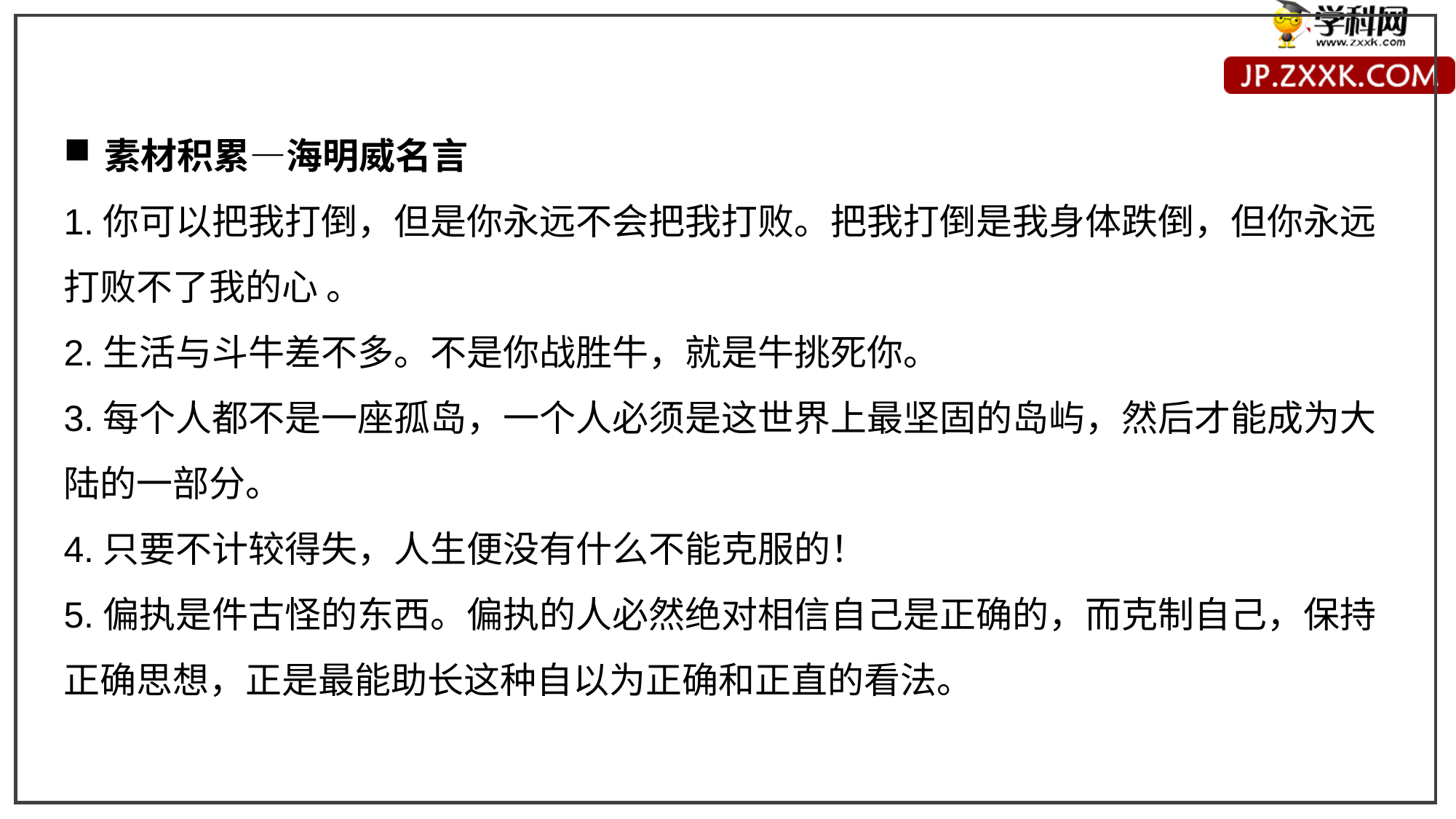

素材积累—海明威名言
1.你可以把我打倒，但是你永远不会把我打败。把我打倒是我身体跌倒，但你永远打败不了我的心 。
2.生活与斗牛差不多。不是你战胜牛，就是牛挑死你。
3.每个人都不是一座孤岛，一个人必须是这世界上最坚固的岛屿，然后才能成为大陆的一部分。
4.只要不计较得失，人生便没有什么不能克服的！
5.偏执是件古怪的东西。偏执的人必然绝对相信自己是正确的，而克制自己，保持正确思想，正是最能助长这种自以为正确和正直的看法。